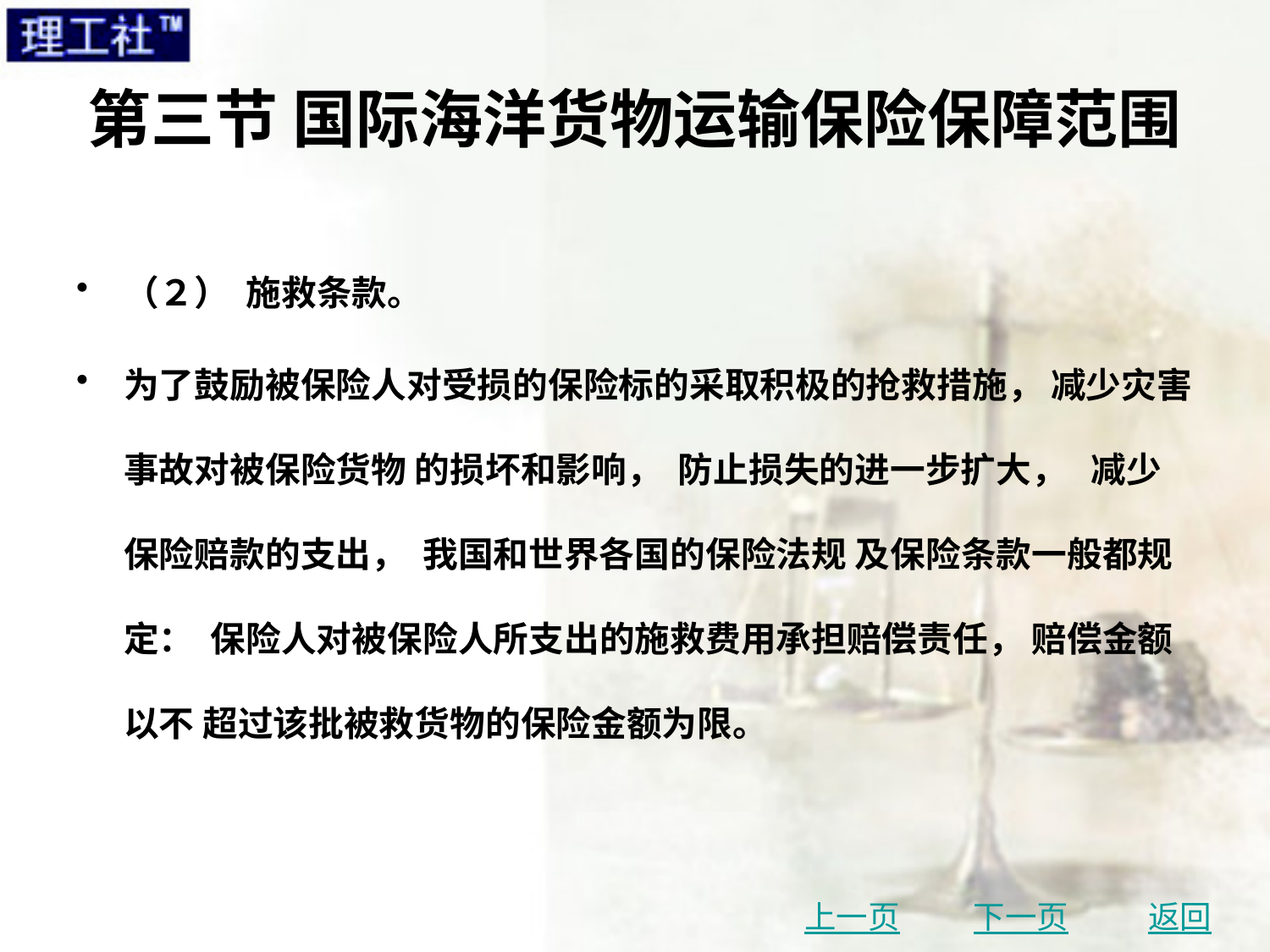

# 第三节 国际海洋货物运输保险保障范围
（２）  施救条款。
为了鼓励被保险人对受损的保险标的采取积极的抢救措施， 减少灾害事故对被保险货物 的损坏和影响，  防止损失的进一步扩大，   减少保险赔款的支出，  我国和世界各国的保险法规 及保险条款一般都规定：  保险人对被保险人所支出的施救费用承担赔偿责任， 赔偿金额以不 超过该批被救货物的保险金额为限。

上一页
下一页
返回